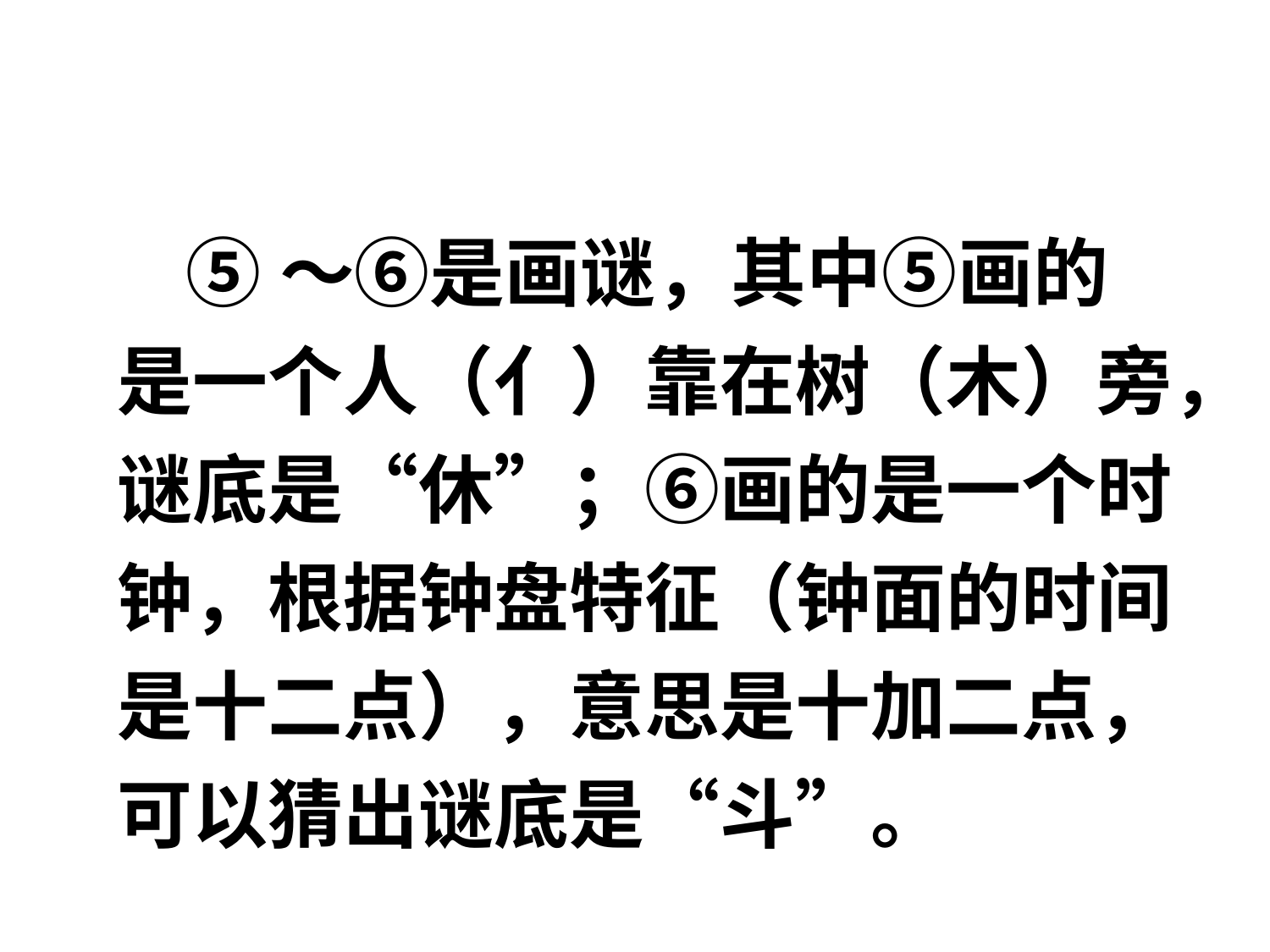

⑤～⑥是画谜，其中⑤画的是一个人（亻）靠在树（木）旁，谜底是“休”；⑥画的是一个时钟，根据钟盘特征（钟面的时间是十二点），意思是十加二点，可以猜出谜底是“斗”。